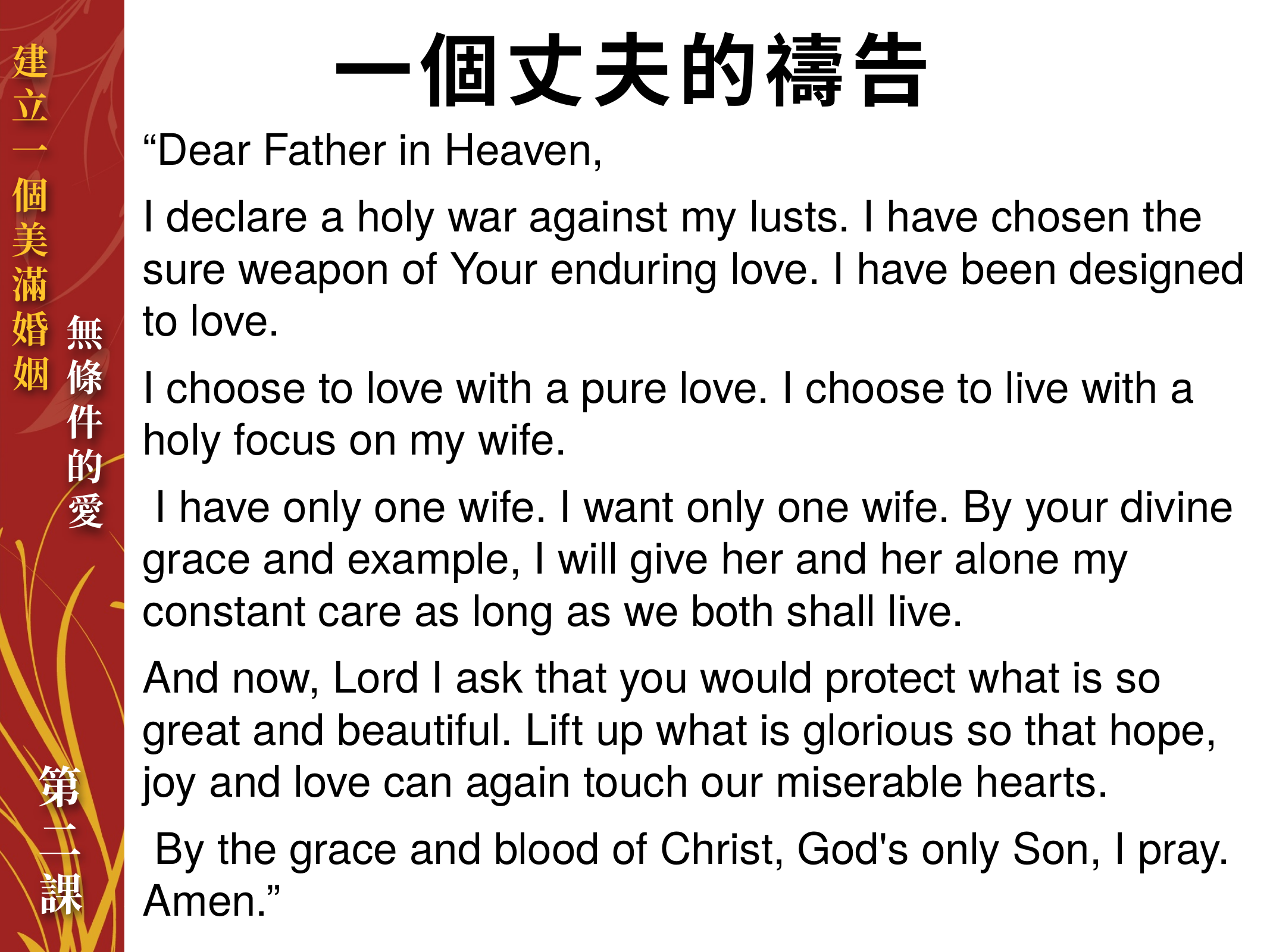

一個丈夫的禱告
“Dear Father in Heaven,
I declare a holy war against my lusts. I have chosen the sure weapon of Your enduring love. I have been designed to love.
I choose to love with a pure love. I choose to live with a holy focus on my wife.
 I have only one wife. I want only one wife. By your divine grace and example, I will give her and her alone my constant care as long as we both shall live.
And now, Lord I ask that you would protect what is so great and beautiful. Lift up what is glorious so that hope, joy and love can again touch our miserable hearts.
 By the grace and blood of Christ, God's only Son, I pray. Amen.”